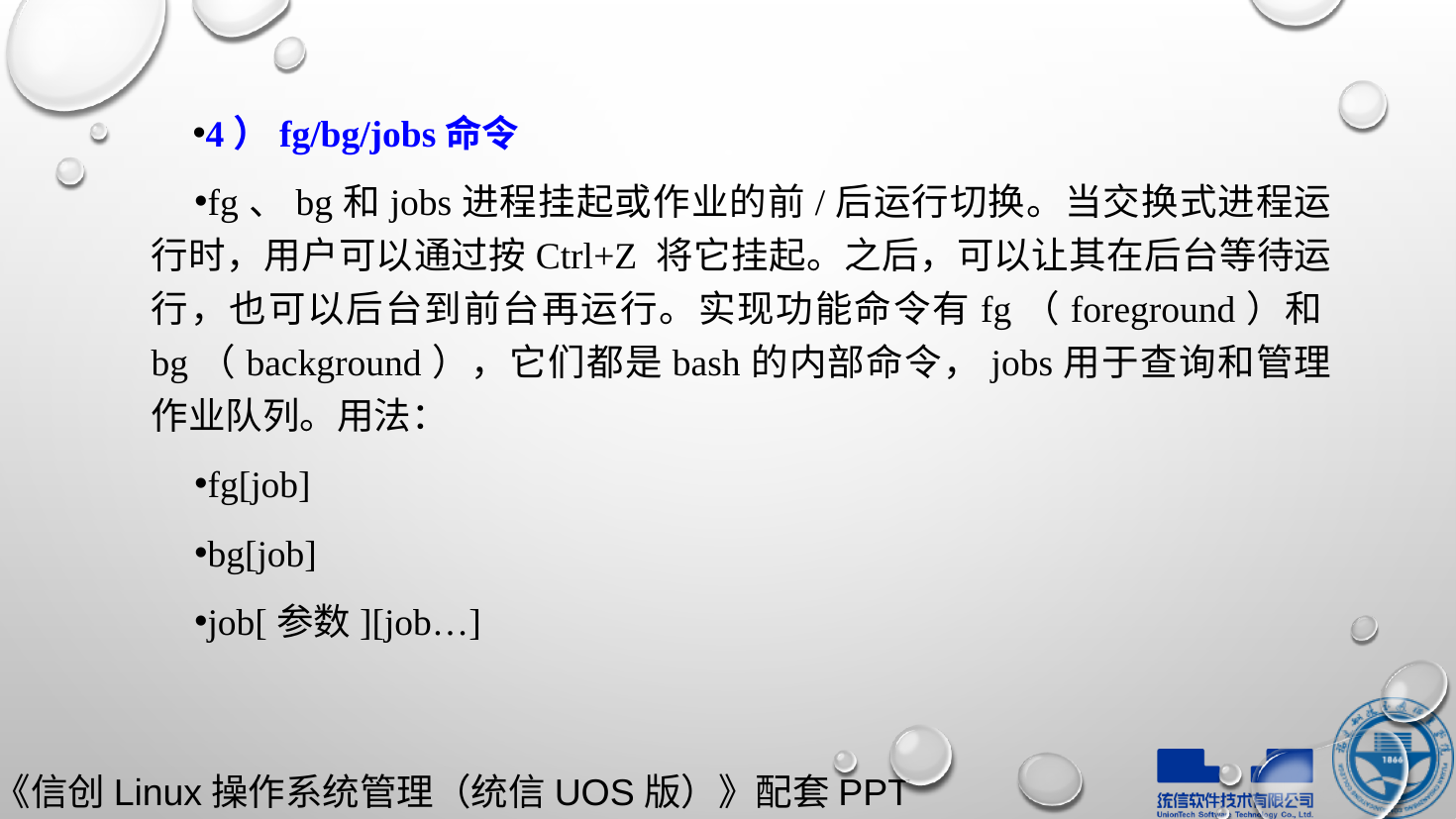

4）fg/bg/jobs命令
fg、bg和jobs进程挂起或作业的前/后运行切换。当交换式进程运行时，用户可以通过按Ctrl+Z 将它挂起。之后，可以让其在后台等待运行，也可以后台到前台再运行。实现功能命令有fg（foreground）和bg（background），它们都是bash的内部命令，jobs用于查询和管理作业队列。用法：
fg[job]
bg[job]
job[参数][job…]